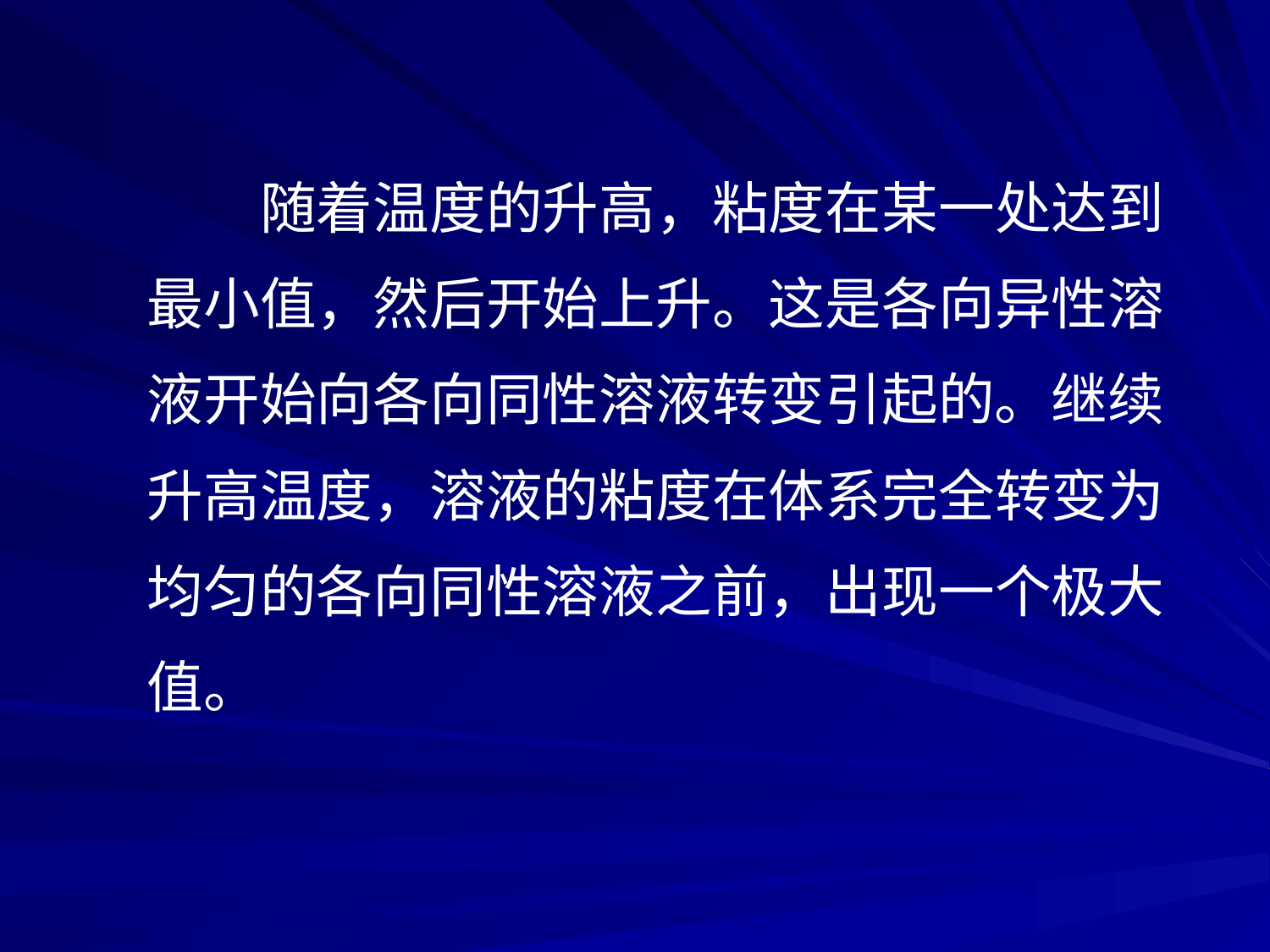

随着温度的升高，粘度在某一处达到
最小值，然后开始上升。这是各向异性溶
液开始向各向同性溶液转变引起的。继续
升高温度，溶液的粘度在体系完全转变为
均匀的各向同性溶液之前，出现一个极大
值。